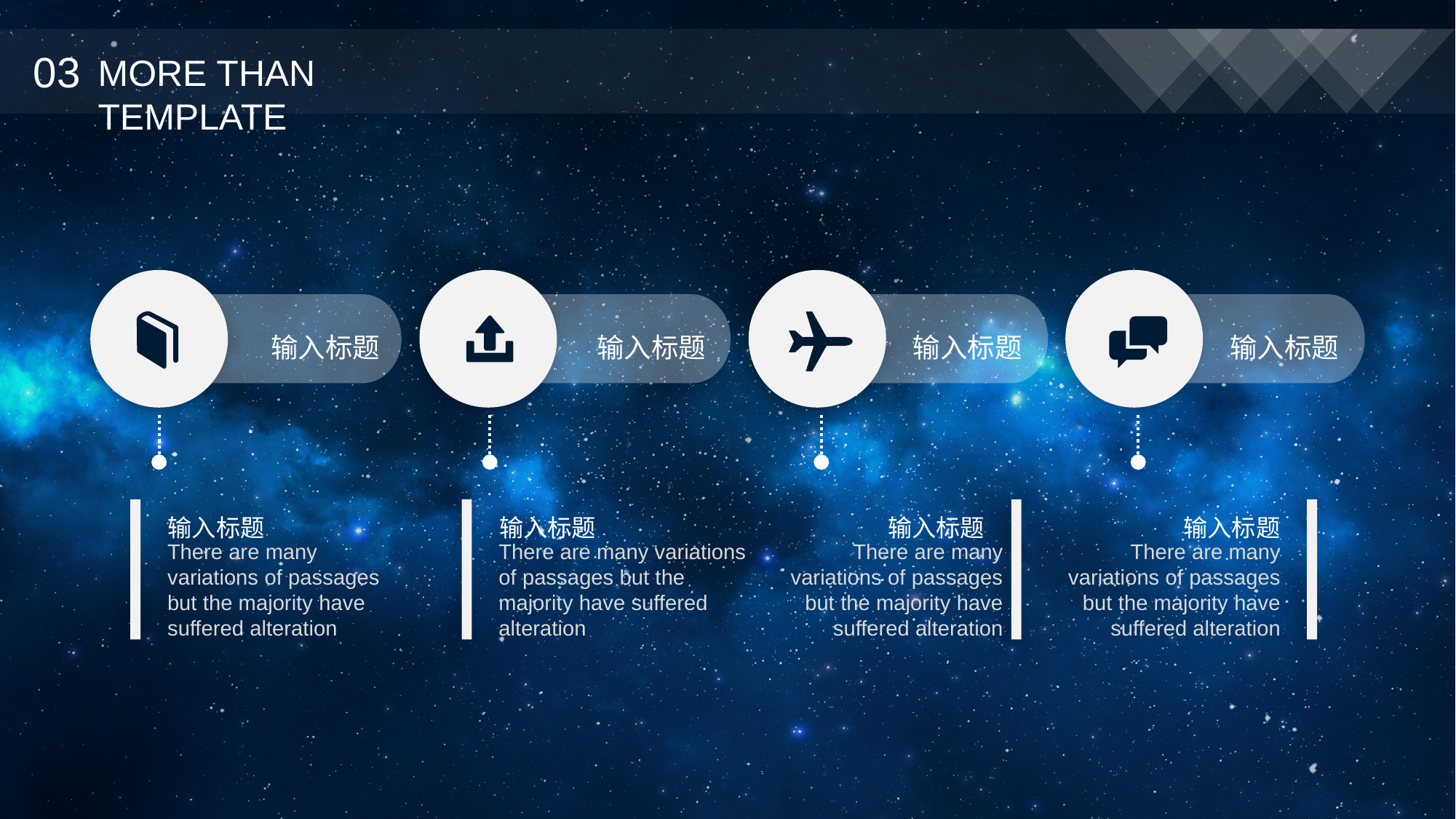

03
MORE THAN TEMPLATE
e7d195523061f1c0dc554706afe4c72a60a25314cbaece805811E654B44695D34D35691164BB3D154CCFD5D798F6FEAD99EAA8F1ADC3D4AFA5BC9ED0BB3A4B45073A038AC38E89AB54D31AA59602B9F134AB2F4D6262A1B4F8AD91EDB836BA4A8A86D335FB844568ED1D8A20E8CEC8589707BF5B91587DDBEC310FFCA457F18EA4057AC7F56DD7C2

输入标题

输入标题

输入标题

输入标题

输入标题

There are many variations of passages but the majority have suffered alteration
输入标题

There are many variations of passages but the majority have suffered alteration
输入标题

There are many variations of passages but the majority have suffered alteration
输入标题

There are many variations of passages but the majority have suffered alteration